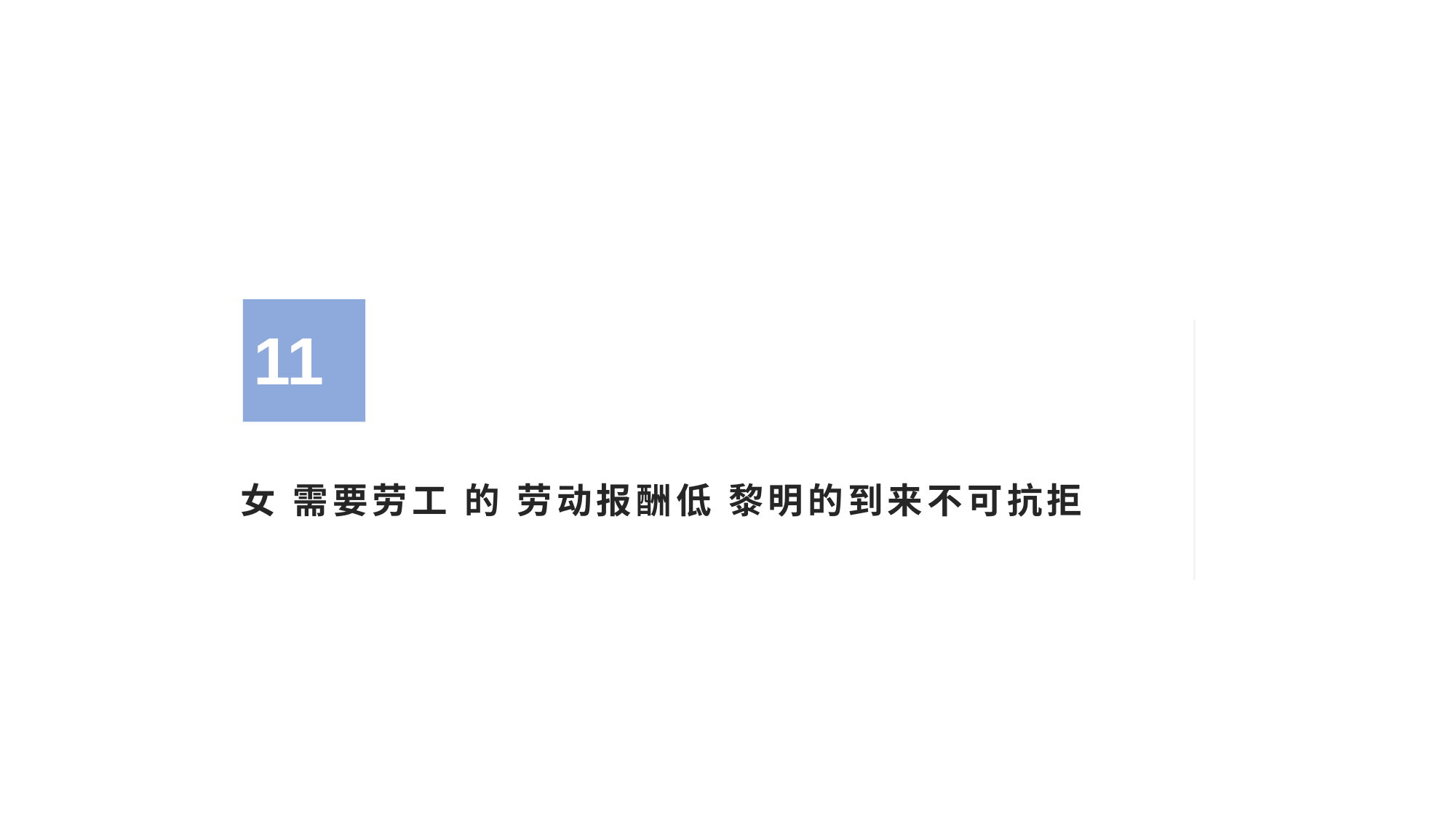

11

# 女 需要劳工 的 劳动报酬低 黎明的到来不可抗拒